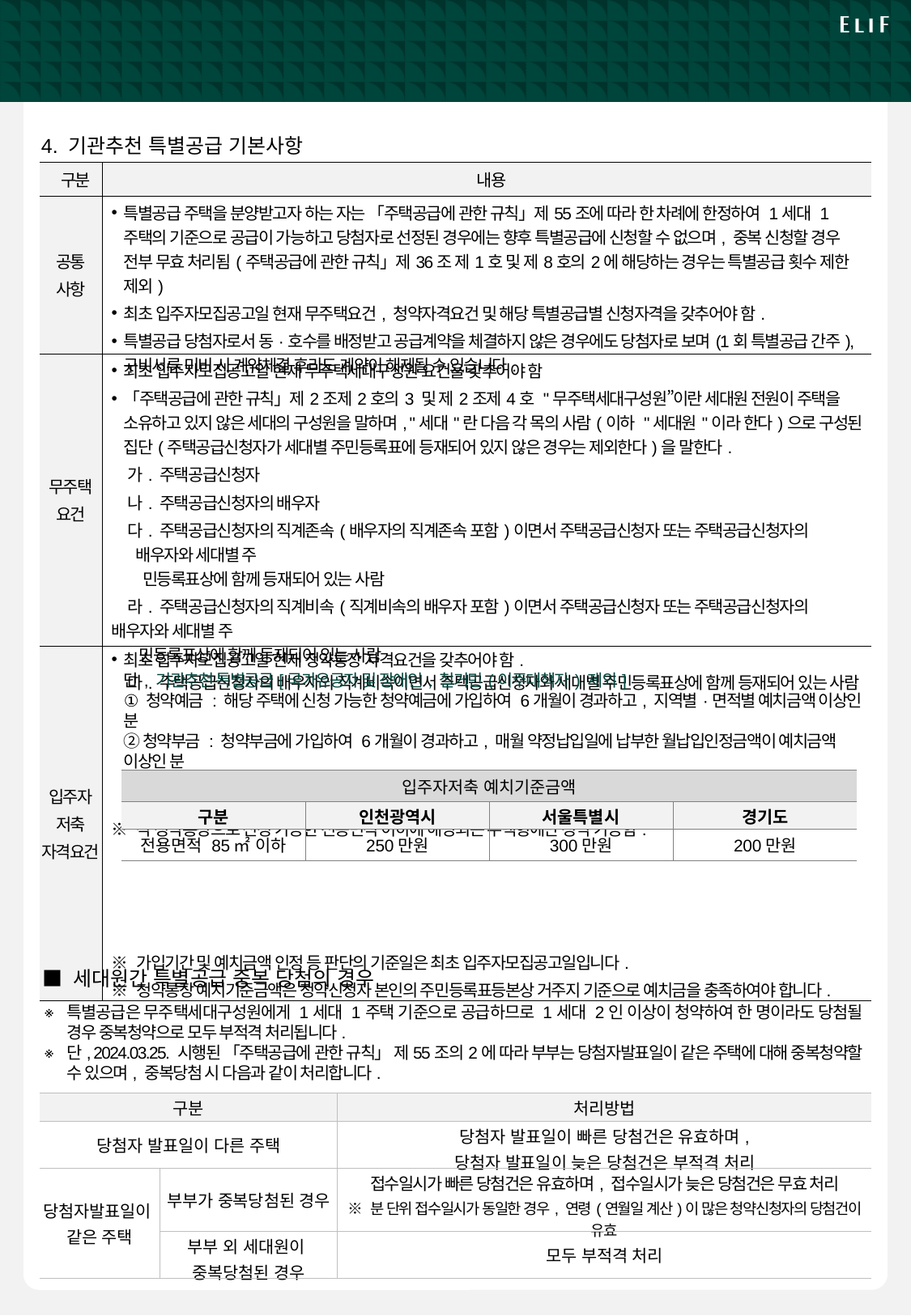

# 기관추천 특별공급 안내문 [2/4]
4. 기관추천 특별공급 기본사항
| 구분 | 내용 |
| --- | --- |
| 공통 사항 | 특별공급 주택을 분양받고자 하는 자는 「주택공급에 관한 규칙」제55조에 따라 한 차례에 한정하여 1세대 1주택의 기준으로 공급이 가능하고 당첨자로 선정된 경우에는 향후 특별공급에 신청할 수 없으며, 중복 신청할 경우 전부 무효 처리됨(주택공급에 관한 규칙」제36조 제1호 및 제8호의2에 해당하는 경우는 특별공급 횟수 제한 제외) 최초 입주자모집공고일 현재 무주택요건, 청약자격요건 및 해당 특별공급별 신청자격을 갖추어야 함. 특별공급 당첨자로서 동·호수를 배정받고 공급계약을 체결하지 않은 경우에도 당첨자로 보며(1회 특별공급 간주), 구비서류 미비 시 계약체결 후라도 계약이 해제될 수 있습니다. |
| 무주택 요건 | 최초 입주자모집공고일 현재 무주택세대구성원 요건을 갖추어야 함 「주택공급에 관한 규칙」제2조제2호의3 및 제2조제4호 "무주택세대구성원”이란 세대원 전원이 주택을 소유하고 있지 않은 세대의 구성원을 말하며, "세대"란 다음 각 목의 사람(이하 "세대원"이라 한다)으로 구성된 집단(주택공급신청자가 세대별 주민등록표에 등재되어 있지 않은 경우는 제외한다)을 말한다. 가. 주택공급신청자 나. 주택공급신청자의 배우자 다. 주택공급신청자의 직계존속(배우자의 직계존속 포함)이면서 주택공급신청자 또는 주택공급신청자의 배우자와 세대별 주 민등록표상에 함께 등재되어 있는 사람 라. 주택공급신청자의 직계비속(직계비속의 배우자 포함)이면서 주택공급신청자 또는 주택공급신청자의 배우자와 세대별 주 민등록표상에 함께 등재되어 있는 사람 마. 주택공급신청자의 배우자의 직계비속이면서 주택공급신청자와 세대별 주민등록표상에 함께 등재되어 있는 사람 |
| 입주자 저축 자격요건 | 최초 입주자모집공고일 현재 청약통장 자격요건을 갖추어야 함. 단, 기관추천 특별공급[국가유공자 및 장애인, 철거민(이주대책자) 제외] ① 청약예금 : 해당 주택에 신청 가능한 청약예금에 가입하여 6개월이 경과하고, 지역별·면적별 예치금액 이상인 분 ② 청약부금 : 청약부금에 가입하여 6개월이 경과하고, 매월 약정납입일에 납부한 월납입인정금액이 예치금액 이상인 분 (전용면적 85㎡ 이하 주택형에 한함) ③ 주택청약종합저축 : 주택청약종합저축에 가입하여 6개월이 경과하고, 지역별·면적별 예치금액 이상인 분 ※ 각 청약통장으로 신청 가능한 전용면적 이하에 해당되는 주택형에만 청약 가능함. ※ 가입기간 및 예치금액 인정 등 판단의 기준일은 최초 입주자모집공고일입니다. ※ 청약통장 예치기준금액은 청약신청자 본인의 주민등록표등본상 거주지 기준으로 예치금을 충족하여야 합니다. |
| 입주자저축 예치기준금액 |  |  |  |
| --- | --- | --- | --- |
| 구분 | 인천광역시 | 서울특별시 | 경기도 |
| 전용면적 85㎡ 이하 | 250만원 | 300만원 | 200만원 |
■ 세대원간 특별공급 중복 당첨의 경우
특별공급은 무주택세대구성원에게 1세대 1주택 기준으로 공급하므로 1세대 2인 이상이 청약하여 한 명이라도 당첨될 경우 중복청약으로 모두 부적격 처리됩니다.
단, 2024.03.25. 시행된 「주택공급에 관한 규칙」 제55조의2에 따라 부부는 당첨자발표일이 같은 주택에 대해 중복청약할 수 있으며, 중복당첨 시 다음과 같이 처리합니다.
| 구분 |  | 처리방법 |
| --- | --- | --- |
| 당첨자 발표일이 다른 주택 |  | 당첨자 발표일이 빠른 당첨건은 유효하며, 당첨자 발표일이 늦은 당첨건은 부적격 처리 |
| 당첨자발표일이 같은 주택 | 부부가 중복당첨된 경우 | 접수일시가 빠른 당첨건은 유효하며, 접수일시가 늦은 당첨건은 무효 처리 ※ 분 단위 접수일시가 동일한 경우, 연령(연월일 계산)이 많은 청약신청자의 당첨건이 유효 |
|  | 부부 외 세대원이 중복당첨된 경우 | 모두 부적격 처리 |